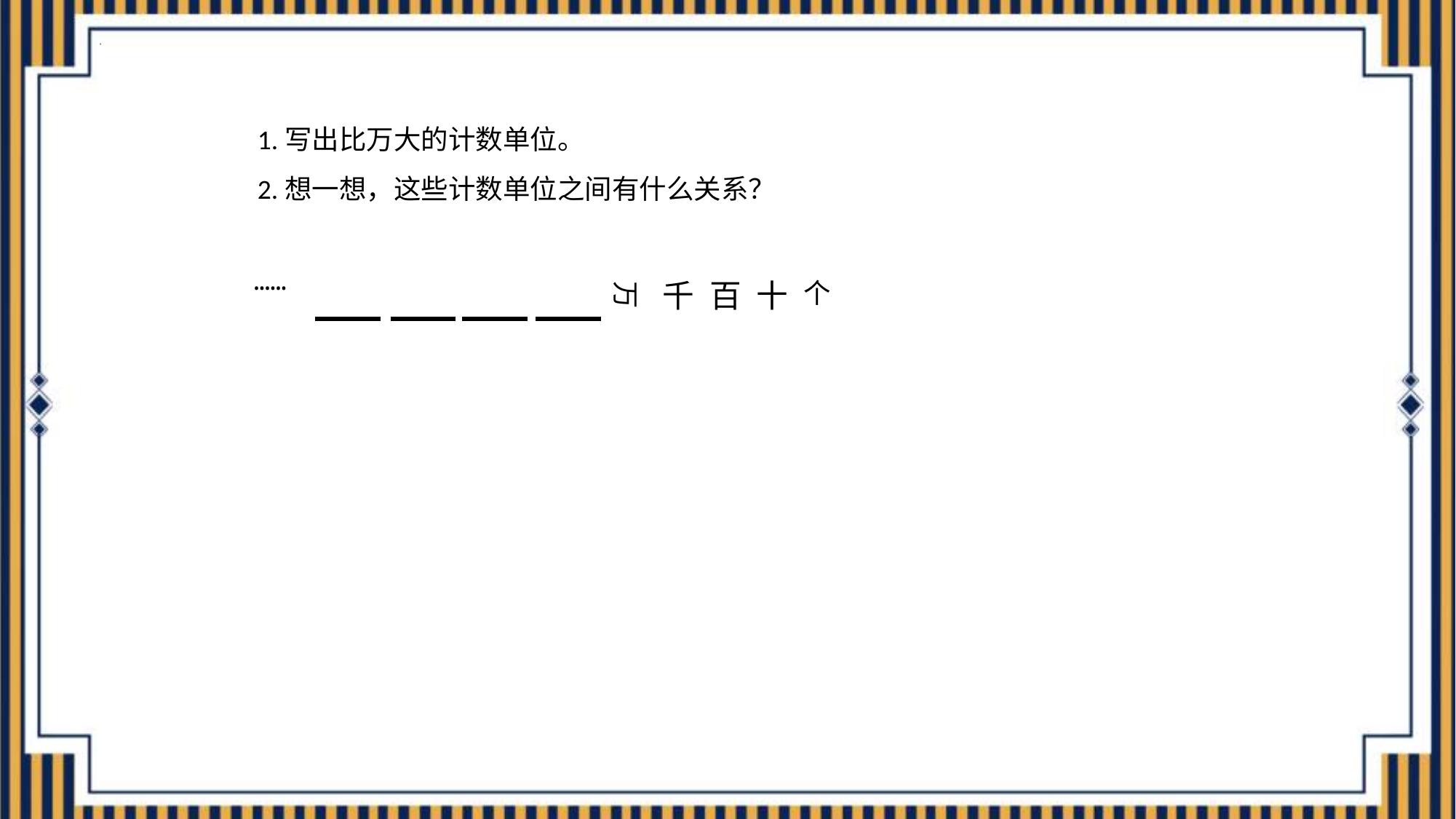

1.写出比万大的计数单位。
2.想一想，这些计数单位之间有什么关系？

……
千
百
十
个
万